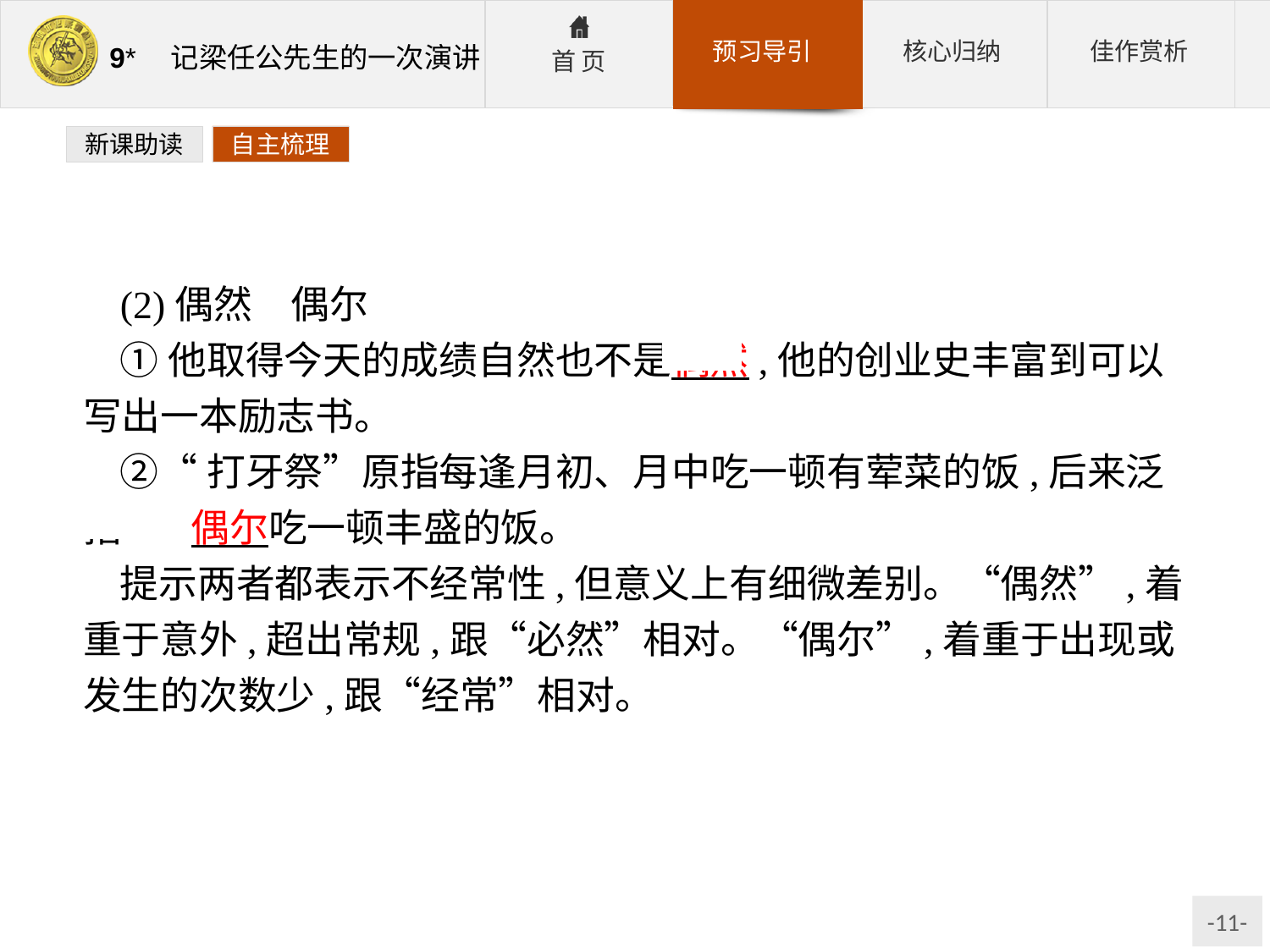

新课助读
自主梳理
(2)偶然　偶尔
①他取得今天的成绩自然也不是偶然,他的创业史丰富到可以写出一本励志书。
②“打牙祭”原指每逢月初、月中吃一顿有荤菜的饭,后来泛指        偶尔吃一顿丰盛的饭。
提示两者都表示不经常性,但意义上有细微差别。“偶然”,着重于意外,超出常规,跟“必然”相对。“偶尔”,着重于出现或发生的次数少,跟“经常”相对。